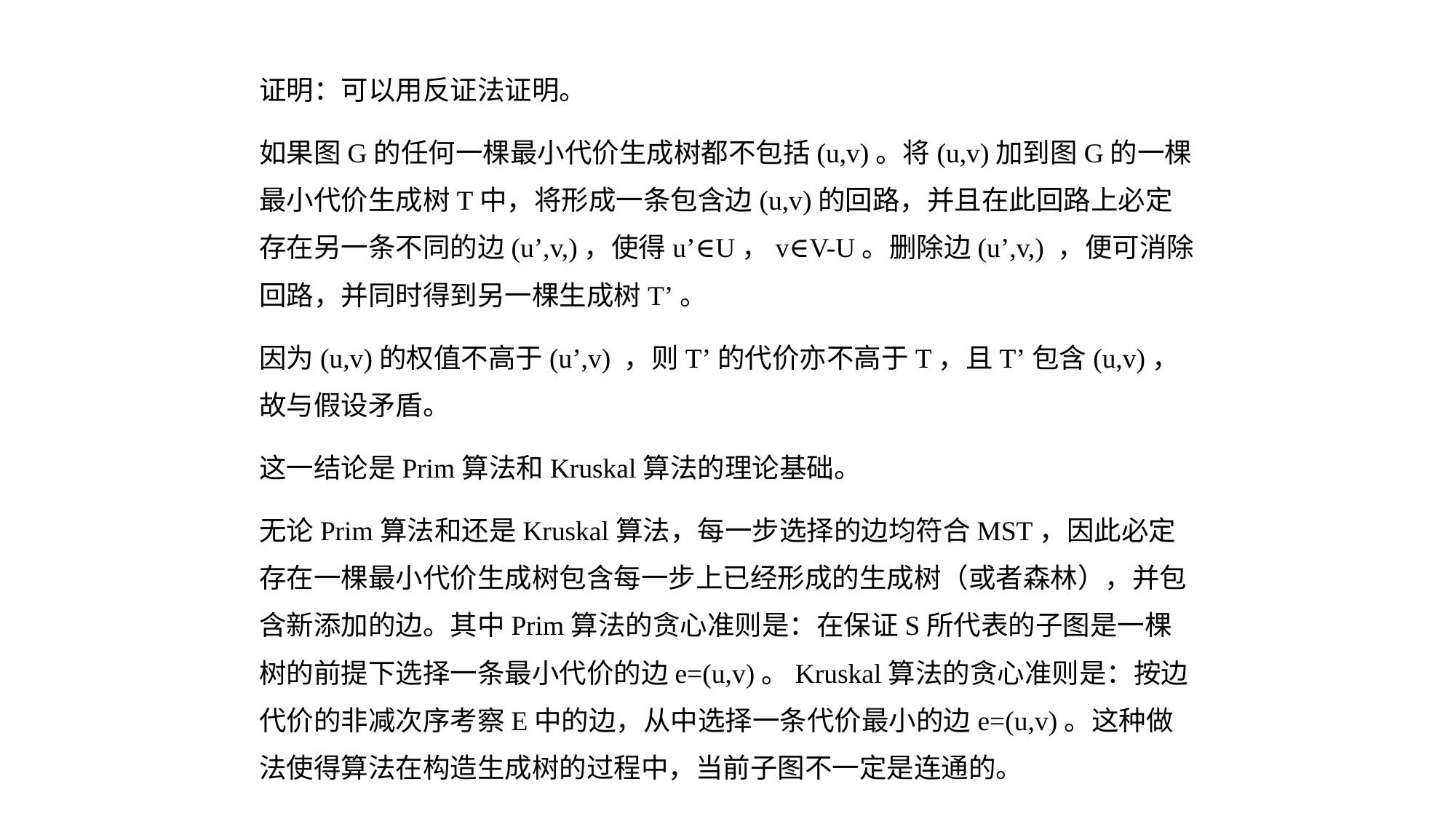

证明：可以用反证法证明。
如果图G的任何一棵最小代价生成树都不包括(u,v)。将(u,v)加到图G的一棵最小代价生成树T中，将形成一条包含边(u,v)的回路，并且在此回路上必定存在另一条不同的边(u’,v,)，使得u’∈U，v∈V-U。删除边(u’,v,) ，便可消除回路，并同时得到另一棵生成树T’。
因为(u,v)的权值不高于(u’,v) ，则T’的代价亦不高于T，且T’包含(u,v)，故与假设矛盾。
这一结论是Prim算法和Kruskal算法的理论基础。
无论Prim算法和还是Kruskal算法，每一步选择的边均符合MST，因此必定存在一棵最小代价生成树包含每一步上已经形成的生成树（或者森林），并包含新添加的边。其中Prim算法的贪心准则是：在保证S所代表的子图是一棵树的前提下选择一条最小代价的边e=(u,v)。Kruskal算法的贪心准则是：按边代价的非减次序考察E中的边，从中选择一条代价最小的边e=(u,v)。这种做法使得算法在构造生成树的过程中，当前子图不一定是连通的。